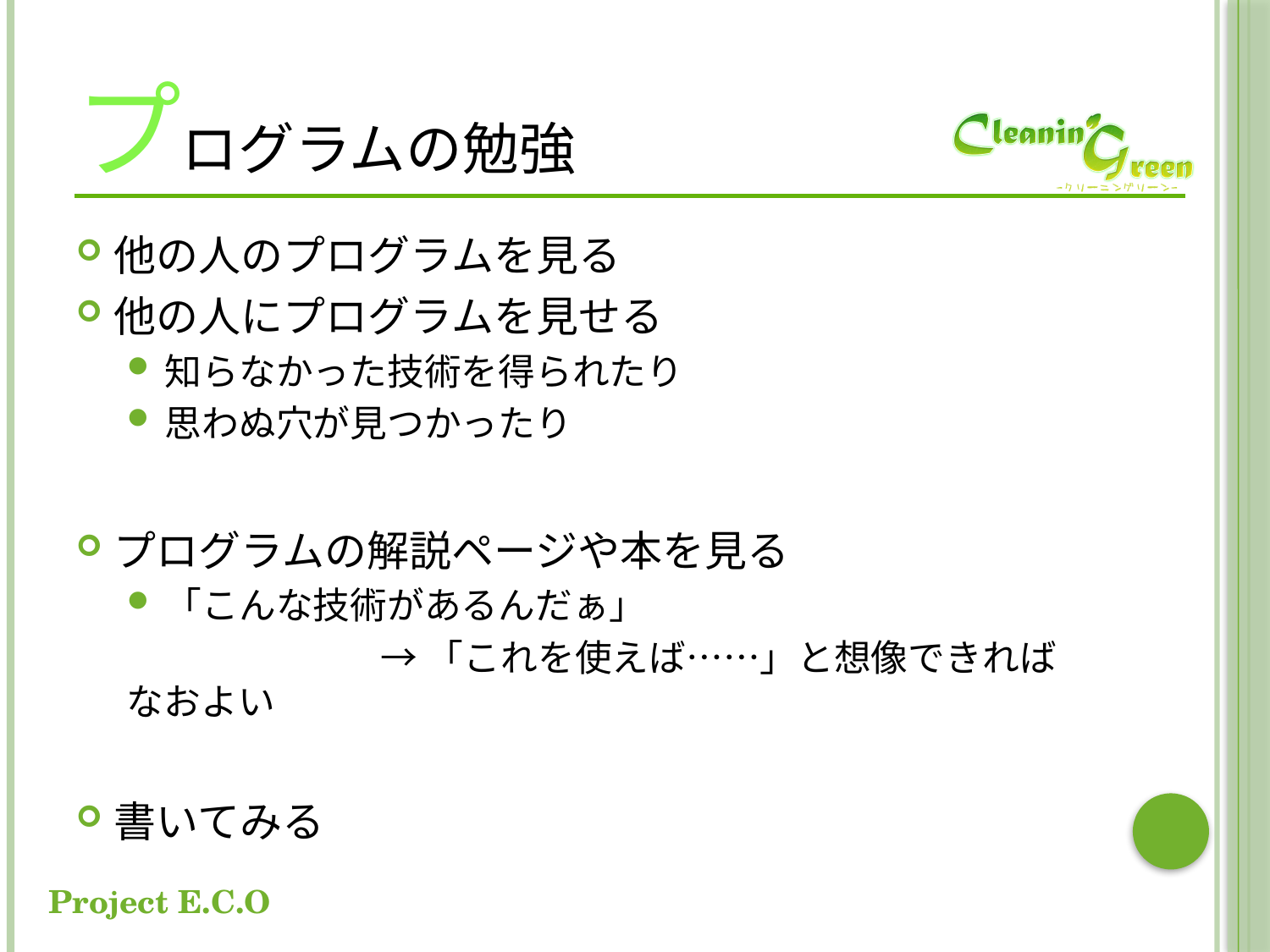

# プログラムの勉強
他の人のプログラムを見る
他の人にプログラムを見せる
知らなかった技術を得られたり
思わぬ穴が見つかったり

プログラムの解説ページや本を見る
「こんな技術があるんだぁ」
		→「これを使えば……」と想像できればなおよい

書いてみる